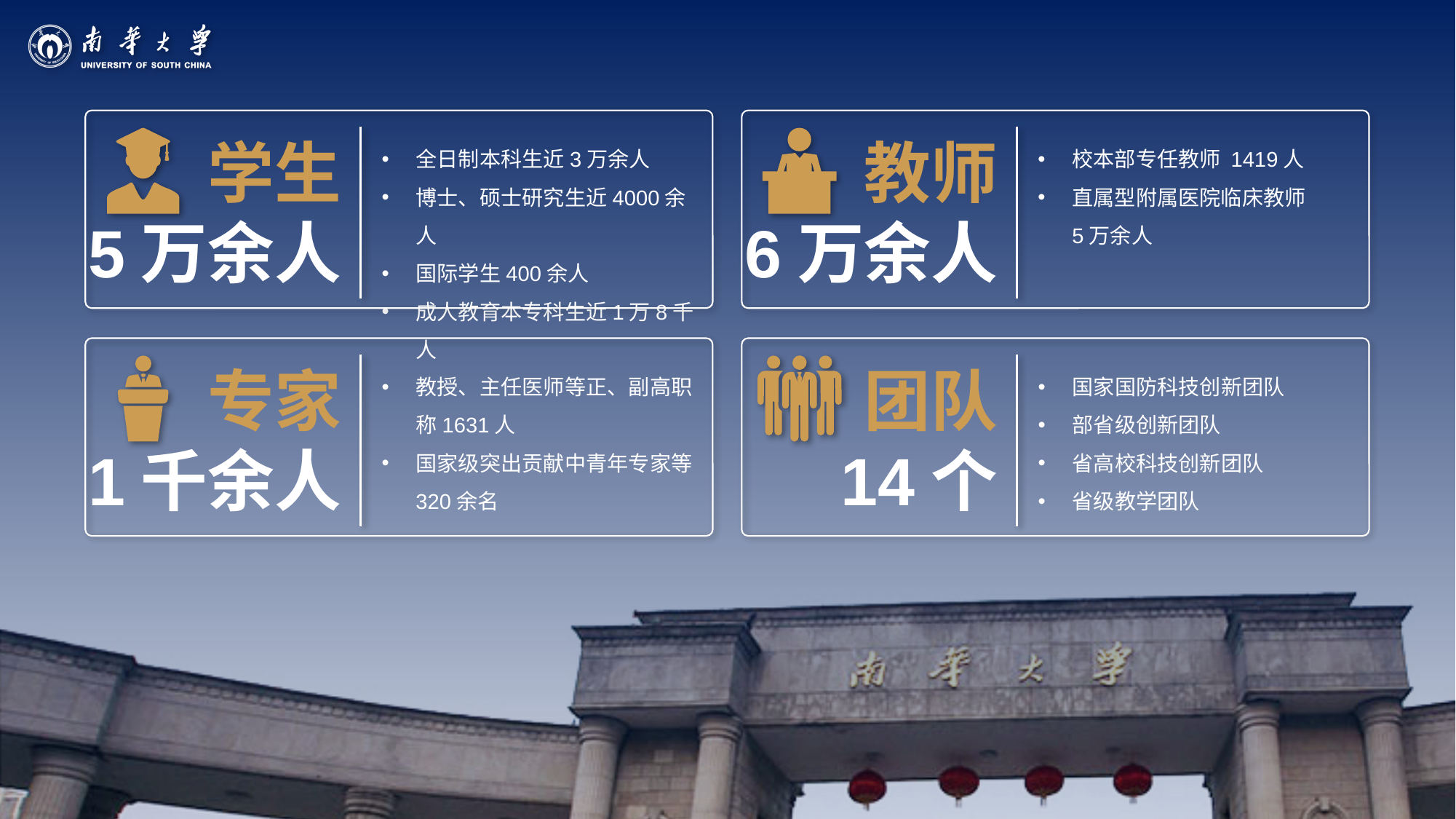

学生
5万余人

全日制本科生近3万余人
博士、硕士研究生近4000余人
国际学生400余人
成人教育本专科生近1万8千人

教师
6万余人

校本部专任教师 1419人
直属型附属医院临床教师 5万余人

专家
1千余人

教授、主任医师等正、副高职称1631人
国家级突出贡献中青年专家等320余名

团队
14个

国家国防科技创新团队
部省级创新团队
省高校科技创新团队
省级教学团队